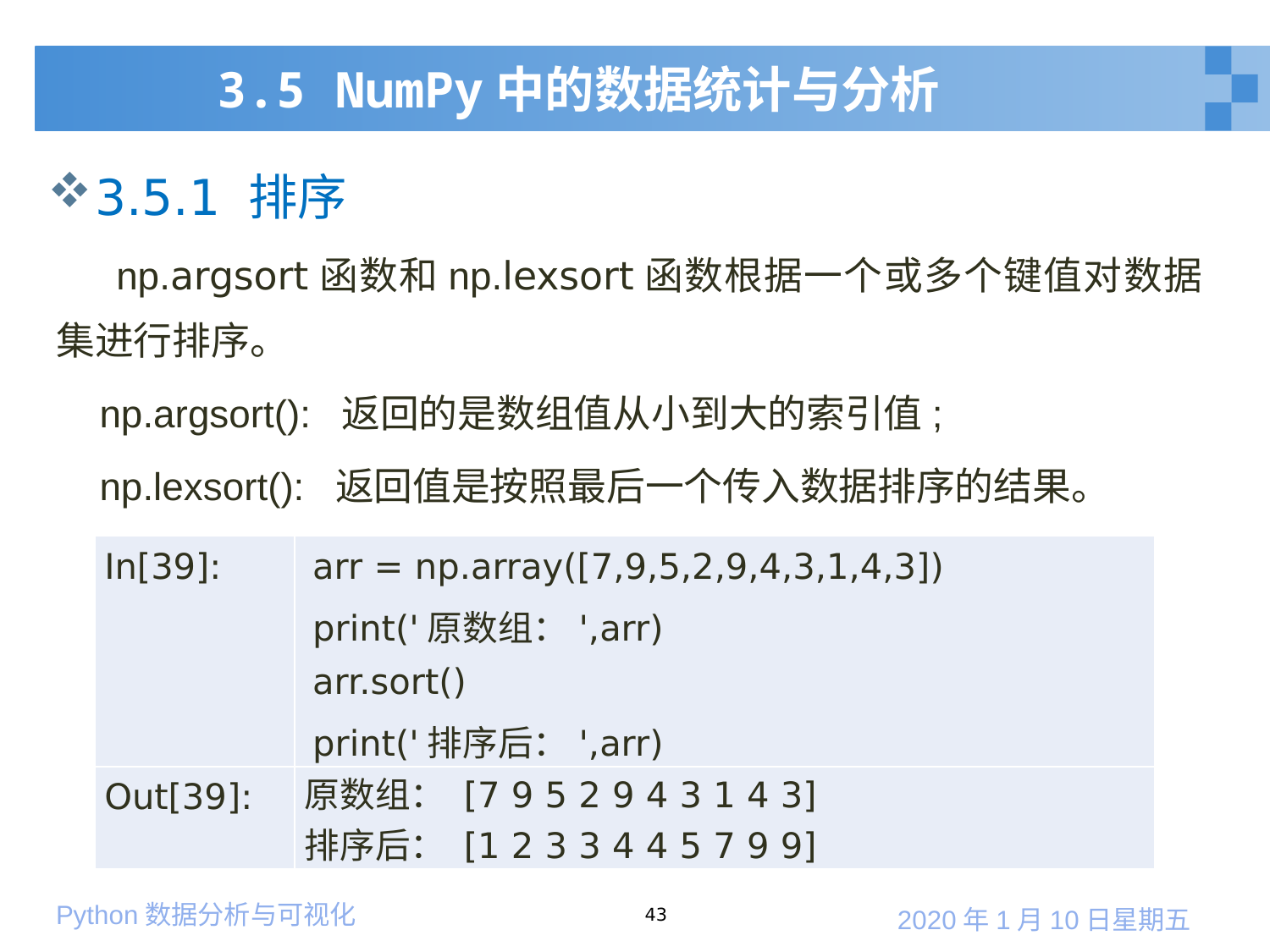

# 3.5 NumPy中的数据统计与分析
3.5.1 排序
     np.argsort函数和np.lexsort函数根据一个或多个键值对数据集进行排序。
    np.argsort():  返回的是数组值从小到大的索引值;
    np.lexsort():  返回值是按照最后一个传入数据排序的结果。

| In[39]: | arr = np.array([7,9,5,2,9,4,3,1,4,3]) print('原数组：',arr) arr.sort() print('排序后：',arr) |
| --- | --- |
| Out[39]: | 原数组： [7 9 5 2 9 4 3 1 4 3] 排序后： [1 2 3 3 4 4 5 7 9 9] |
43
2020年1月10日星期五